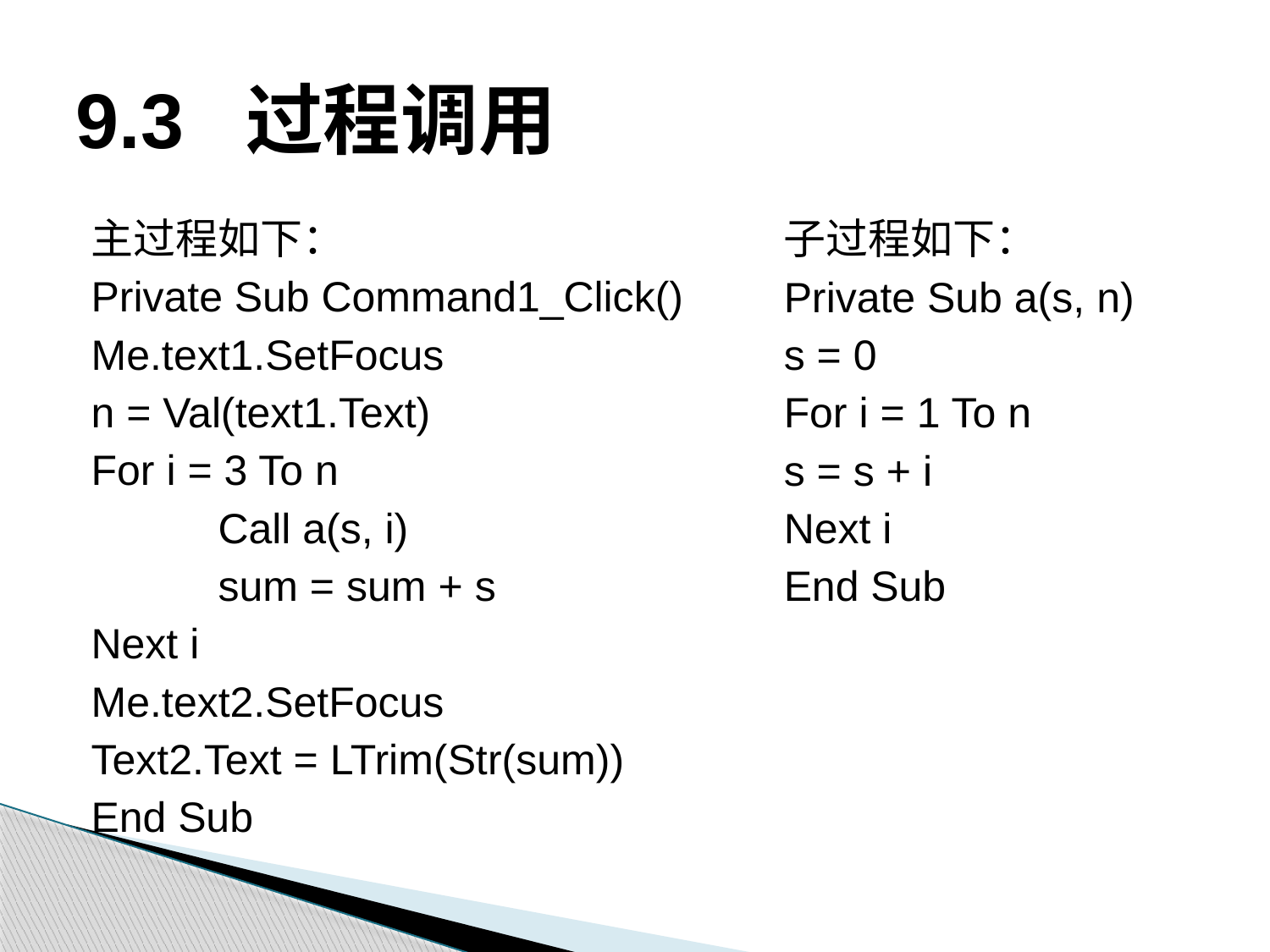

# 9.3  过程调用
主过程如下：
Private Sub Command1_Click()
Me.text1.SetFocus
n = Val(text1.Text)
For i = 3 To n
	Call a(s, i)
	sum = sum + s
Next i
Me.text2.SetFocus
Text2.Text = LTrim(Str(sum))
End Sub
子过程如下：
Private Sub a(s, n)
s = 0
For i = 1 To n
s = s + i
Next i
End Sub